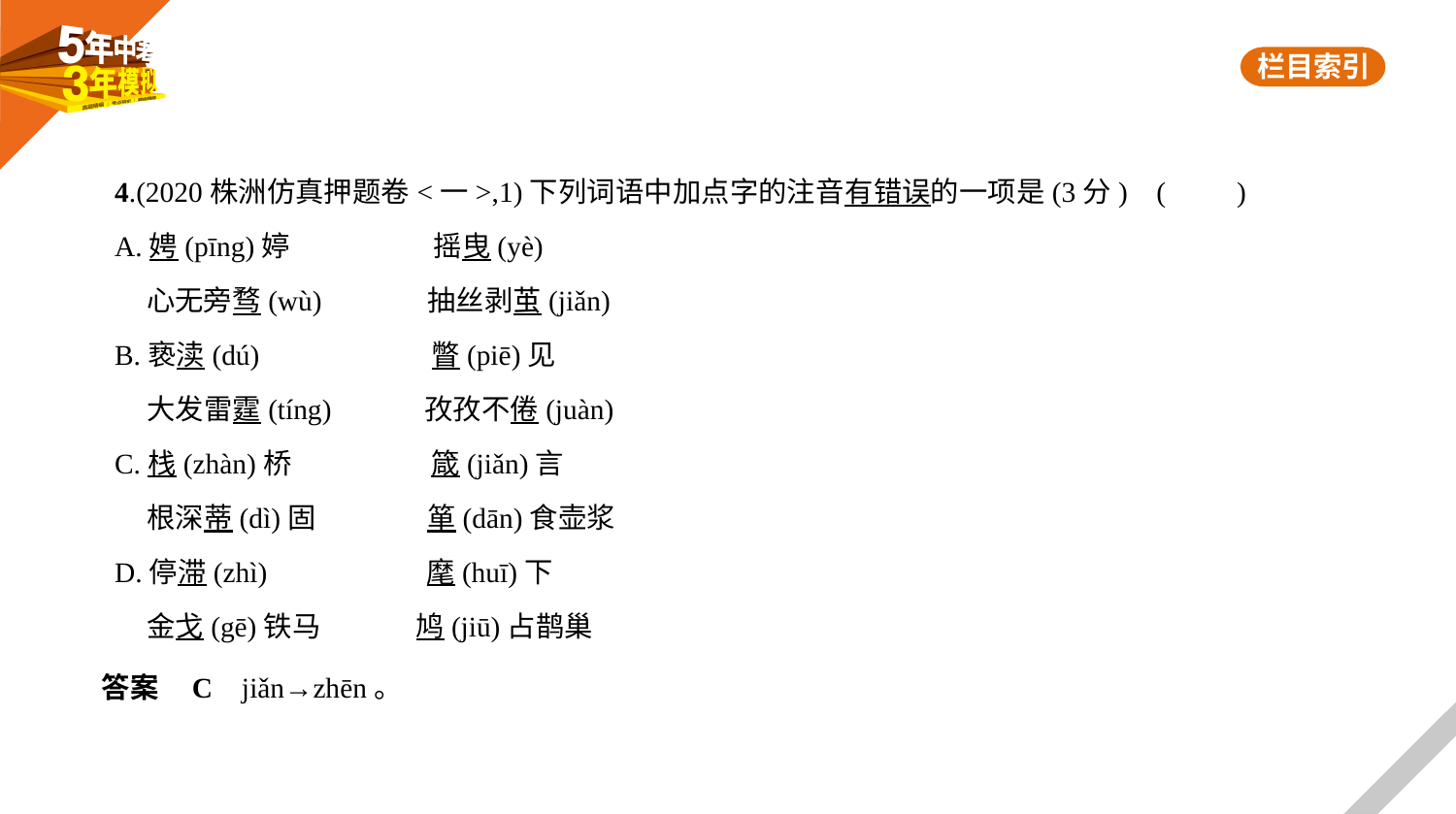

4.(2020株洲仿真押题卷<一>,1)下列词语中加点字的注音有错误的一项是(3分) (　　)
A.娉(pīng)婷　　　　　摇曳(yè)
    心无旁骛(wù)　　　  抽丝剥茧(jiǎn)
B.亵渎(dú)　　　　        瞥(piē)见
    大发雷霆(tíng)　　　孜孜不倦(juàn)
C.栈(zhàn)桥　　　　    箴(jiǎn)言
    根深蒂(dì)固　　　    箪(dān)食壶浆
D.停滞(zhì)　　　  　    麾(huī)下
    金戈(gē)铁马　　      鸠(jiū)占鹊巢
答案    C    jiǎn→zhēn。